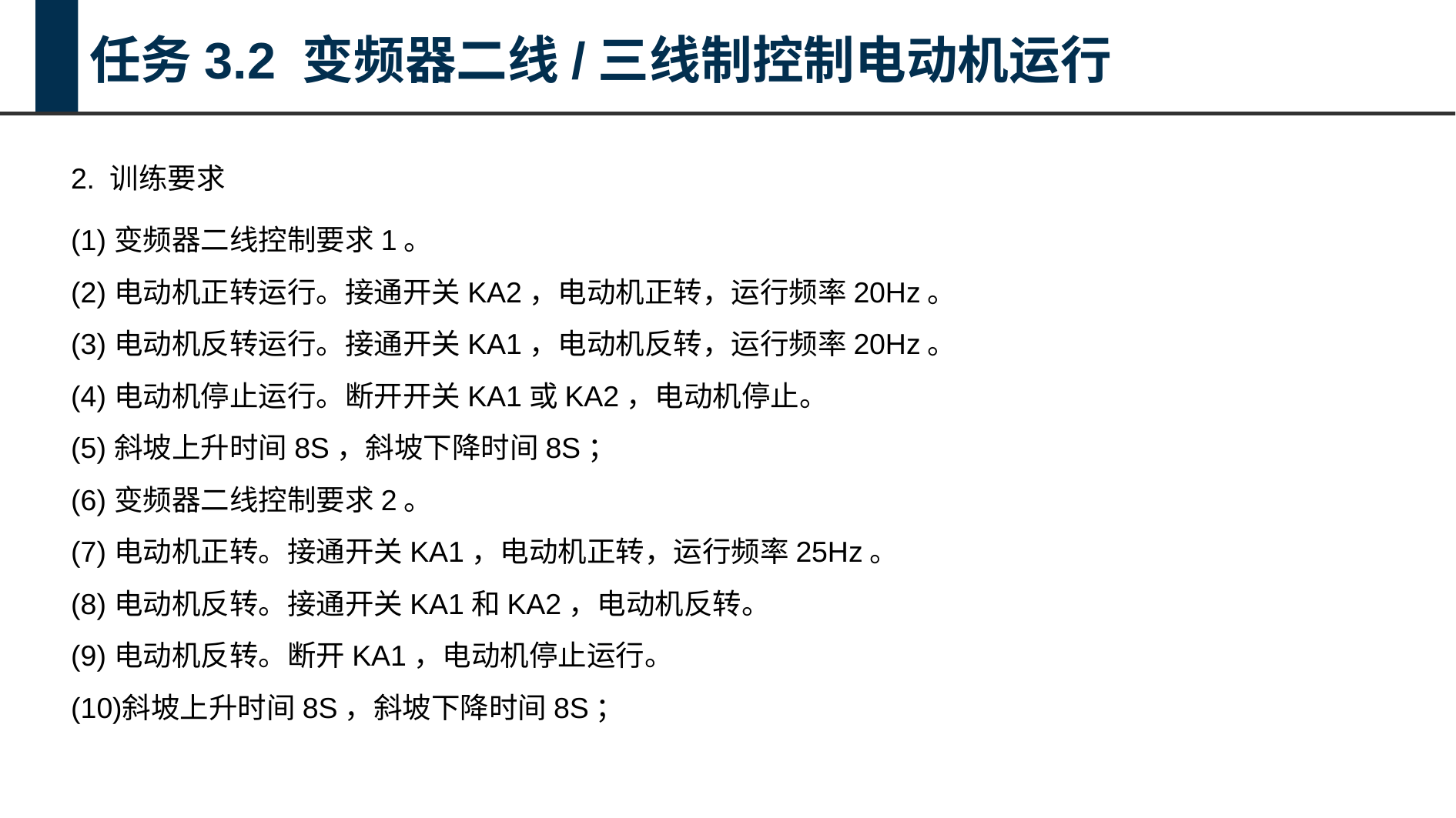

任务3.2 变频器二线/三线制控制电动机运行
2. 训练要求
变频器二线控制要求1。
电动机正转运行。接通开关KA2，电动机正转，运行频率20Hz。
电动机反转运行。接通开关KA1，电动机反转，运行频率20Hz。
电动机停止运行。断开开关KA1或KA2，电动机停止。
斜坡上升时间8S，斜坡下降时间8S；
变频器二线控制要求2。
电动机正转。接通开关KA1，电动机正转，运行频率25Hz。
电动机反转。接通开关KA1和KA2，电动机反转。
电动机反转。断开KA1，电动机停止运行。
斜坡上升时间8S，斜坡下降时间8S；